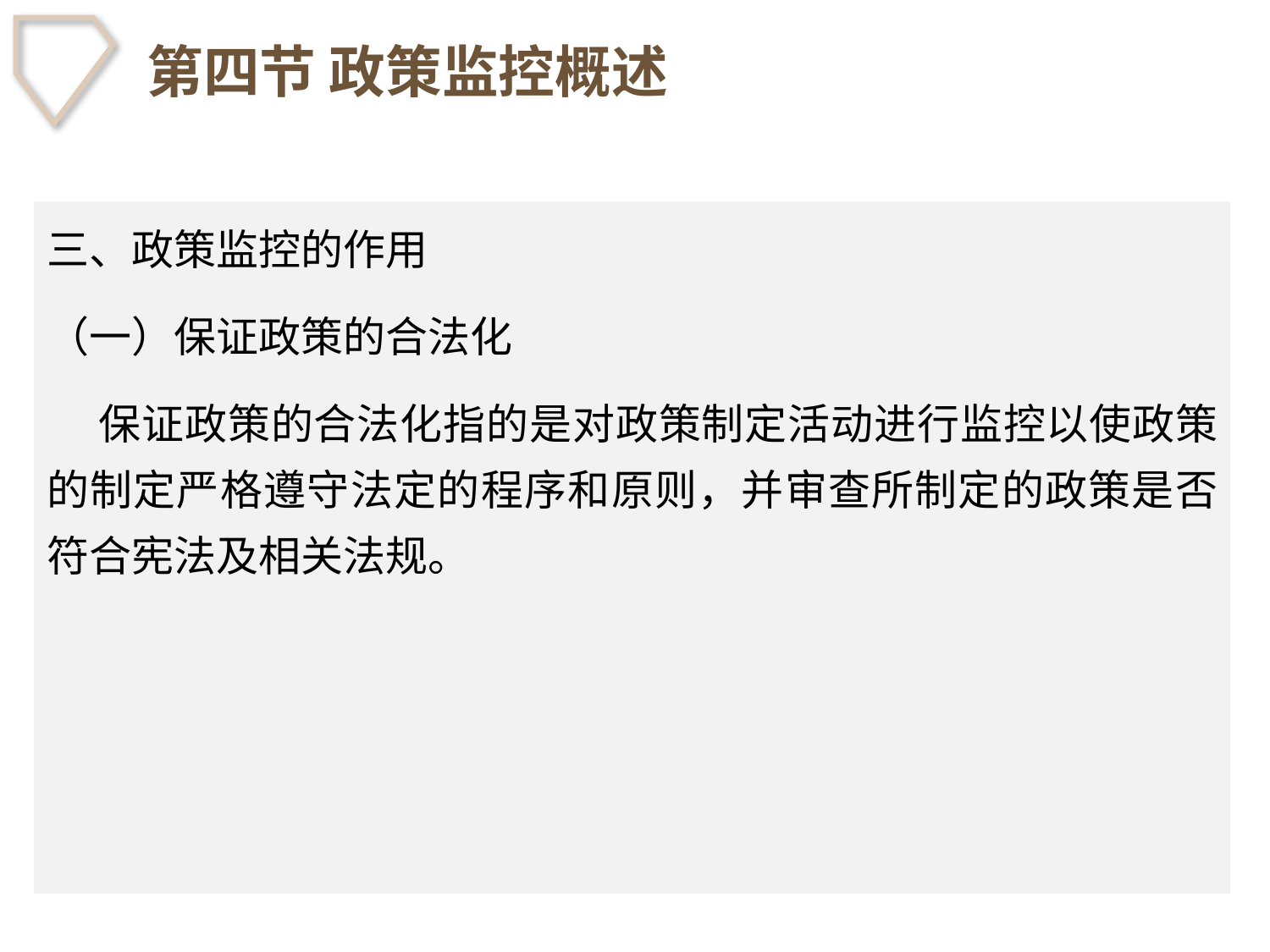

# 第四节 政策监控概述
三、政策监控的作用
（一）保证政策的合法化
    保证政策的合法化指的是对政策制定活动进行监控以使政策的制定严格遵守法定的程序和原则，并审查所制定的政策是否符合宪法及相关法规。